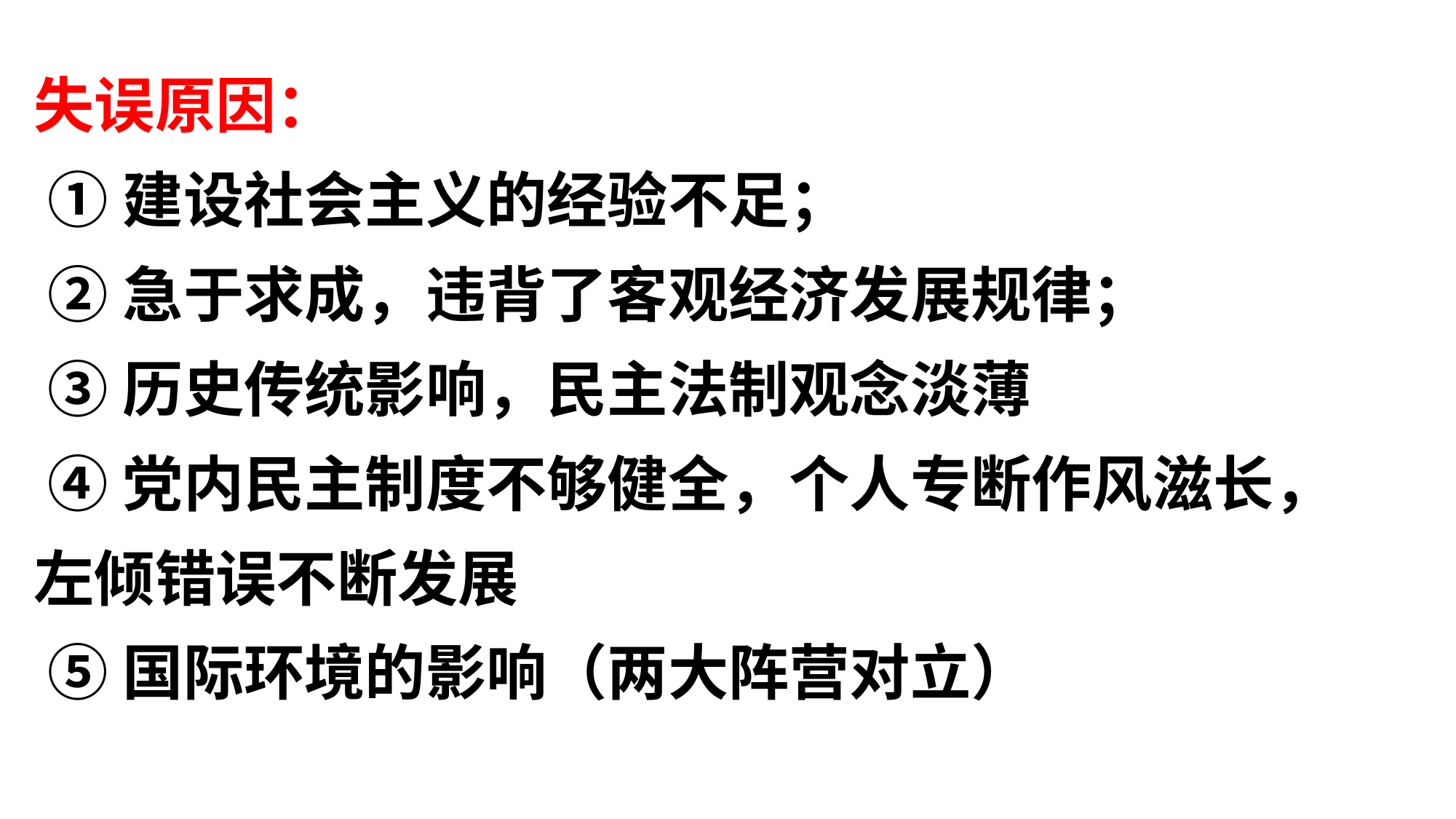

失误原因：
 ①建设社会主义的经验不足；
 ②急于求成，违背了客观经济发展规律；
 ③历史传统影响，民主法制观念淡薄
 ④党内民主制度不够健全，个人专断作风滋长，左倾错误不断发展
 ⑤国际环境的影响（两大阵营对立）